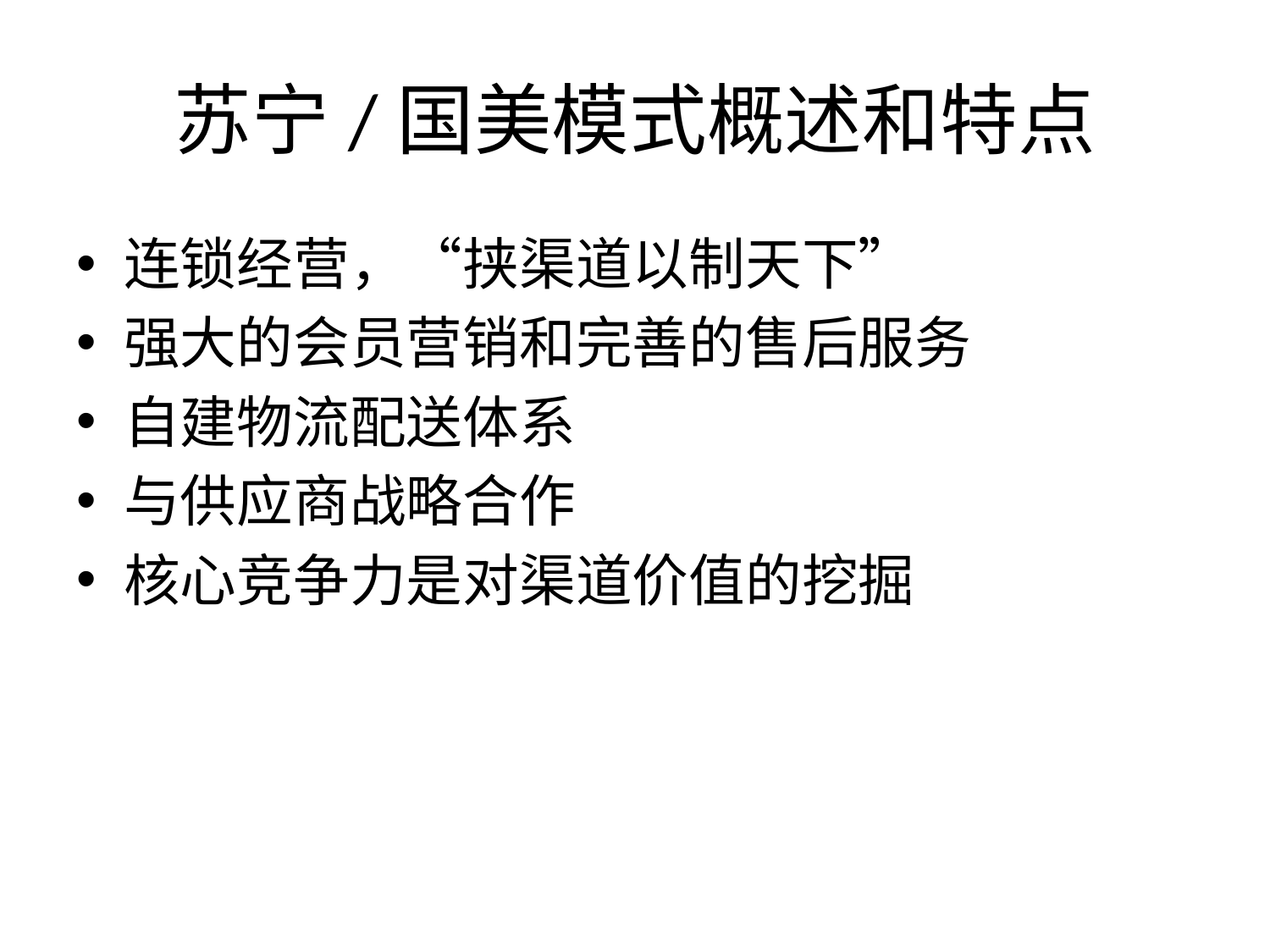

# 苏宁/国美模式概述和特点
连锁经营，“挟渠道以制天下”
强大的会员营销和完善的售后服务
自建物流配送体系
与供应商战略合作
核心竞争力是对渠道价值的挖掘